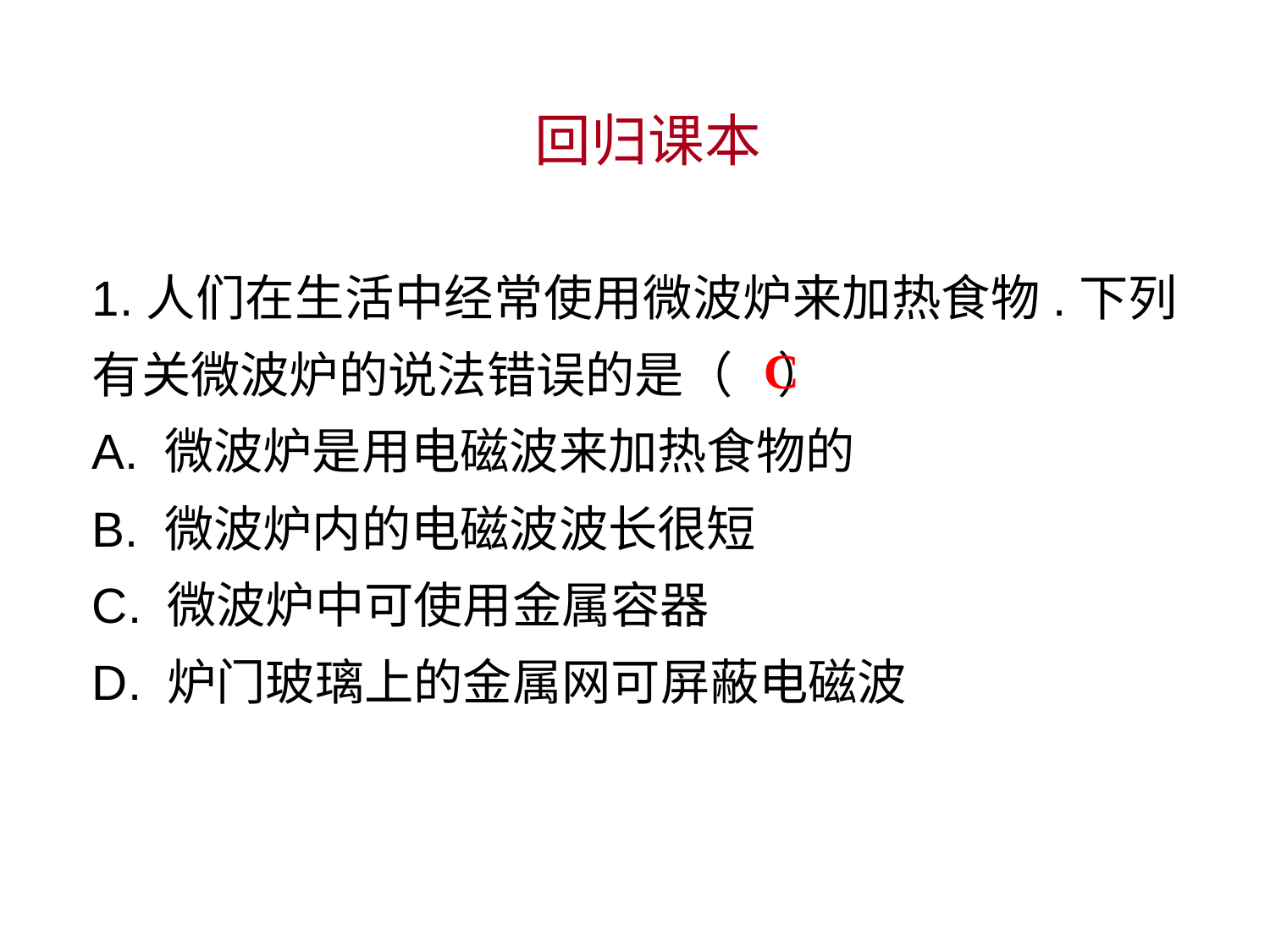

回归课本
1.人们在生活中经常使用微波炉来加热食物.下列有关微波炉的说法错误的是（    ）
A. 微波炉是用电磁波来加热食物的
B. 微波炉内的电磁波波长很短
C. 微波炉中可使用金属容器
D. 炉门玻璃上的金属网可屏蔽电磁波
C